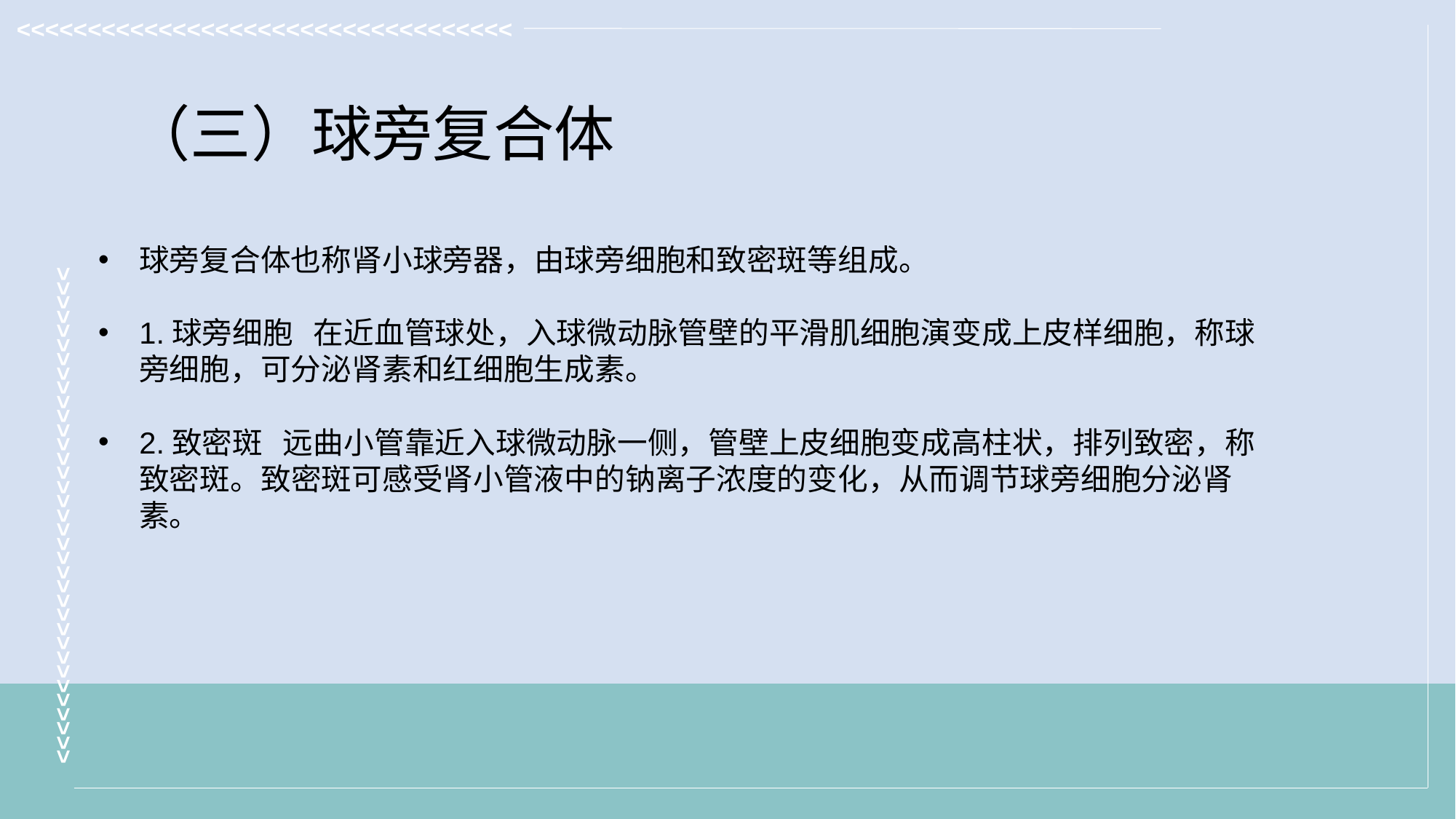

（三）球旁复合体

球旁复合体也称肾小球旁器，由球旁细胞和致密斑等组成。

1.球旁细胞   在近血管球处，入球微动脉管壁的平滑肌细胞演变成上皮样细胞，称球旁细胞，可分泌肾素和红细胞生成素。

2.致密斑   远曲小管靠近入球微动脉一侧，管壁上皮细胞变成高柱状，排列致密，称致密斑。致密斑可感受肾小管液中的钠离子浓度的变化，从而调节球旁细胞分泌肾素。